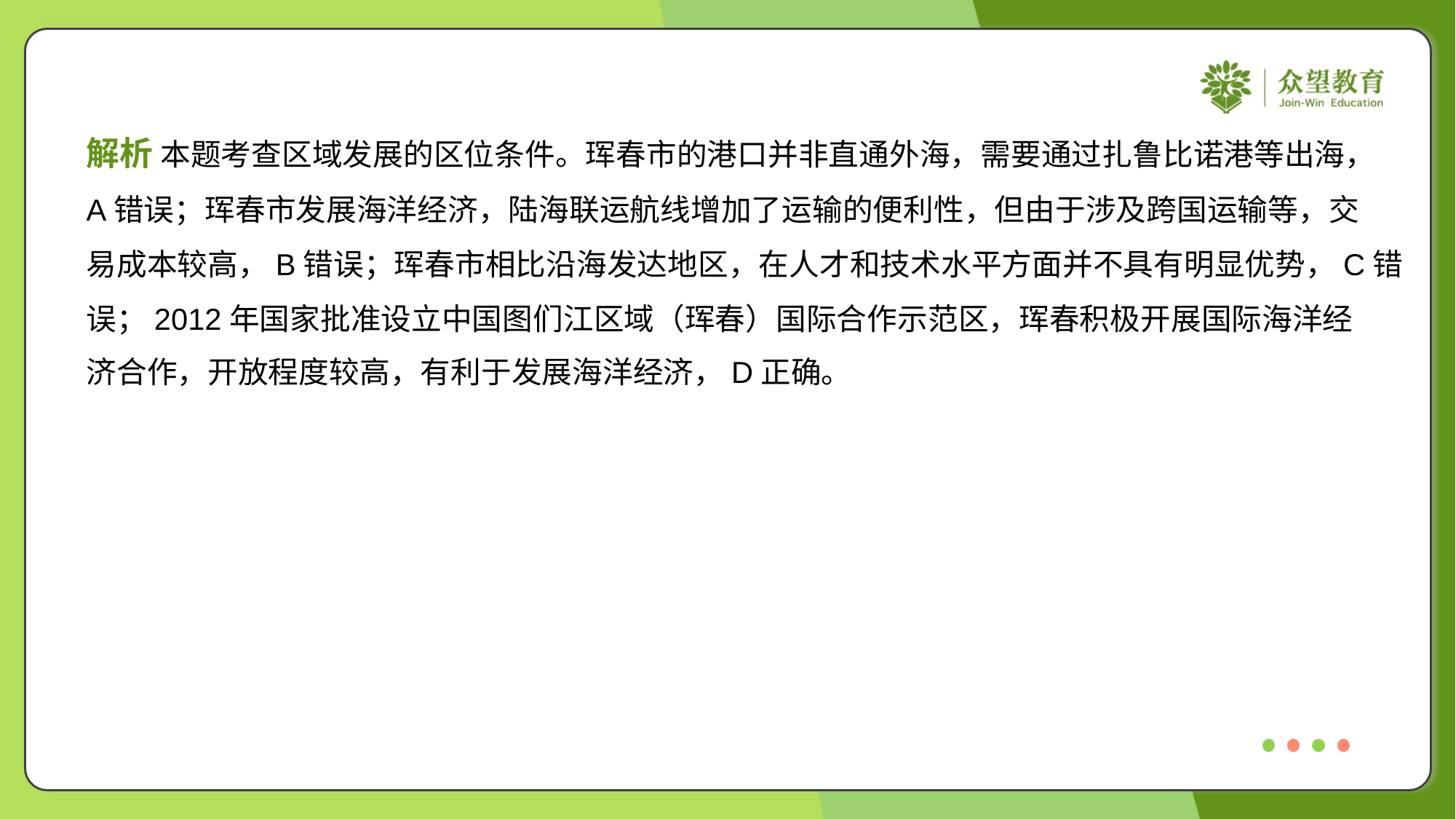

解析 本题考查区域发展的区位条件。珲春市的港口并非直通外海，需要通过扎鲁比诺港等出海，
A错误；珲春市发展海洋经济，陆海联运航线增加了运输的便利性，但由于涉及跨国运输等，交
易成本较高，B错误；珲春市相比沿海发达地区，在人才和技术水平方面并不具有明显优势，C错
误；2012年国家批准设立中国图们江区域（珲春）国际合作示范区，珲春积极开展国际海洋经
济合作，开放程度较高，有利于发展海洋经济，D正确。